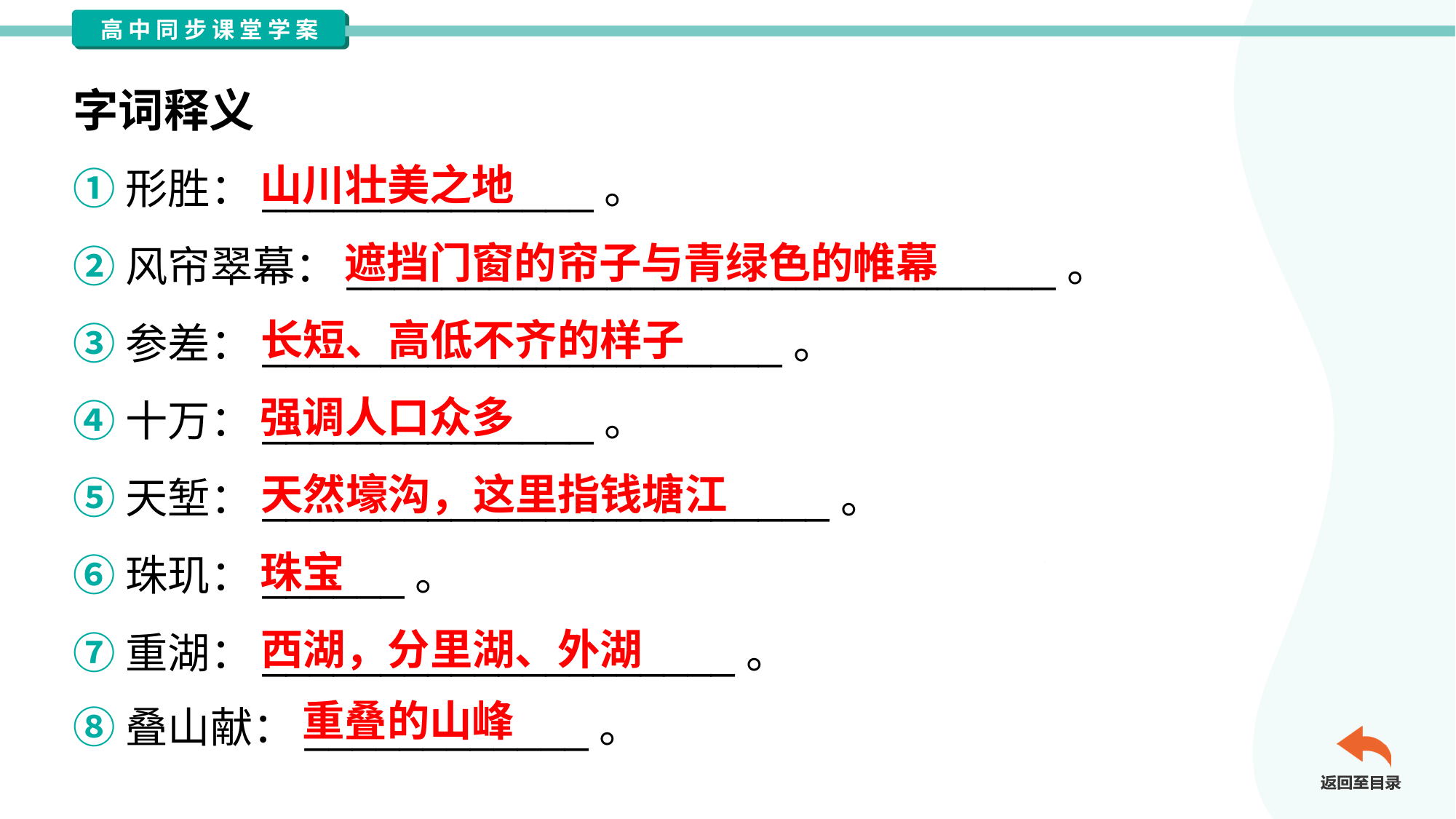

字词释义
山川壮美之地
①形胜：______________。
②风帘翠幕：______________________________。
③参差：______________________。
④十万：______________。
⑤天堑：________________________。
⑥珠玑：______。
⑦重湖：____________________。
⑧叠山献：____________。
遮挡门窗的帘子与青绿色的帷幕
长短、高低不齐的样子
强调人口众多
天然壕沟，这里指钱塘江
珠宝
西湖，分里湖、外湖
重叠的山峰